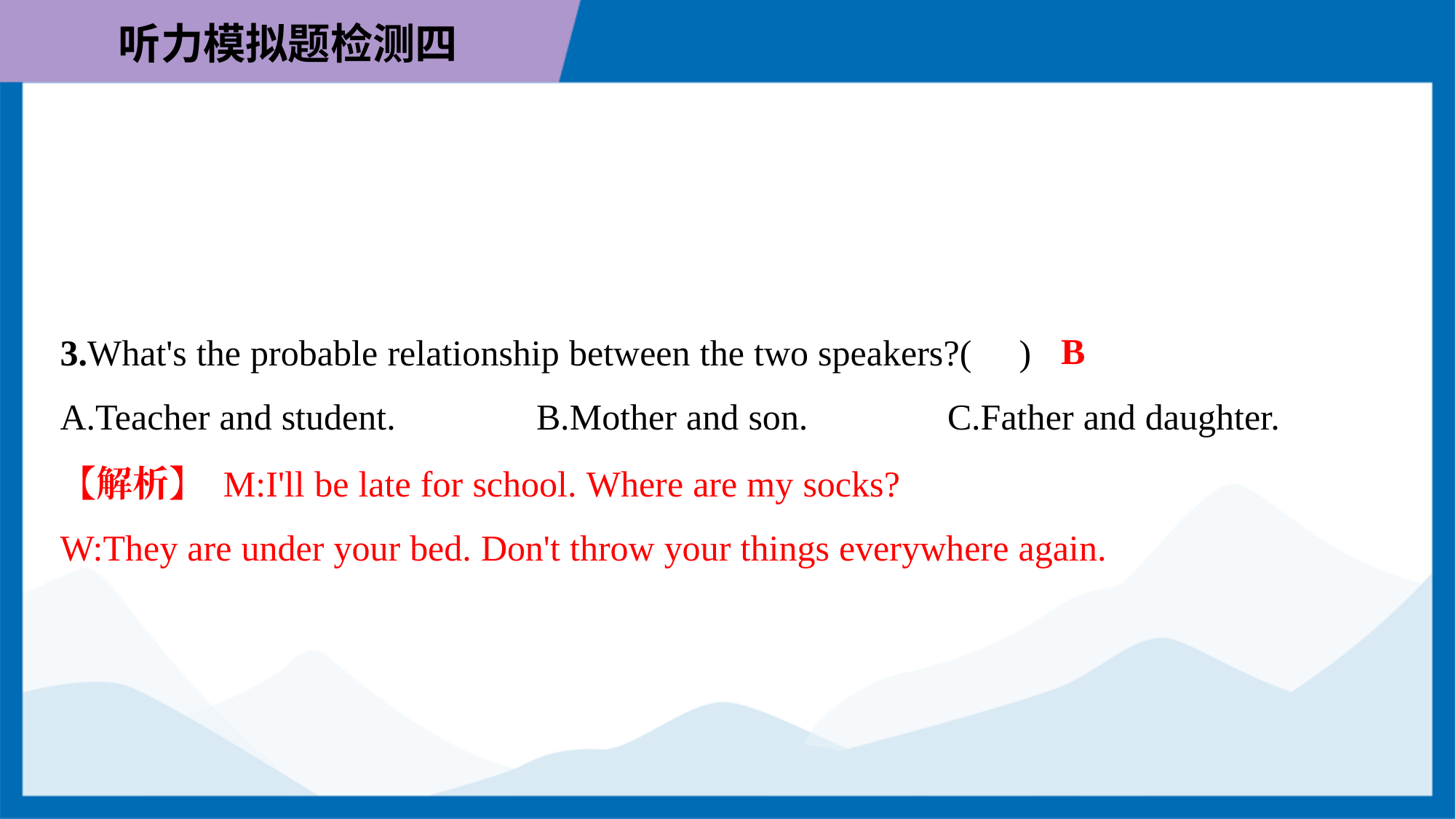

B
3.What's the probable relationship between the two speakers?(     )
A.Teacher and student.	B.Mother and son.	C.Father and daughter.
【解析】 M:I'll be late for school. Where are my socks?
W:They are under your bed. Don't throw your things everywhere again.